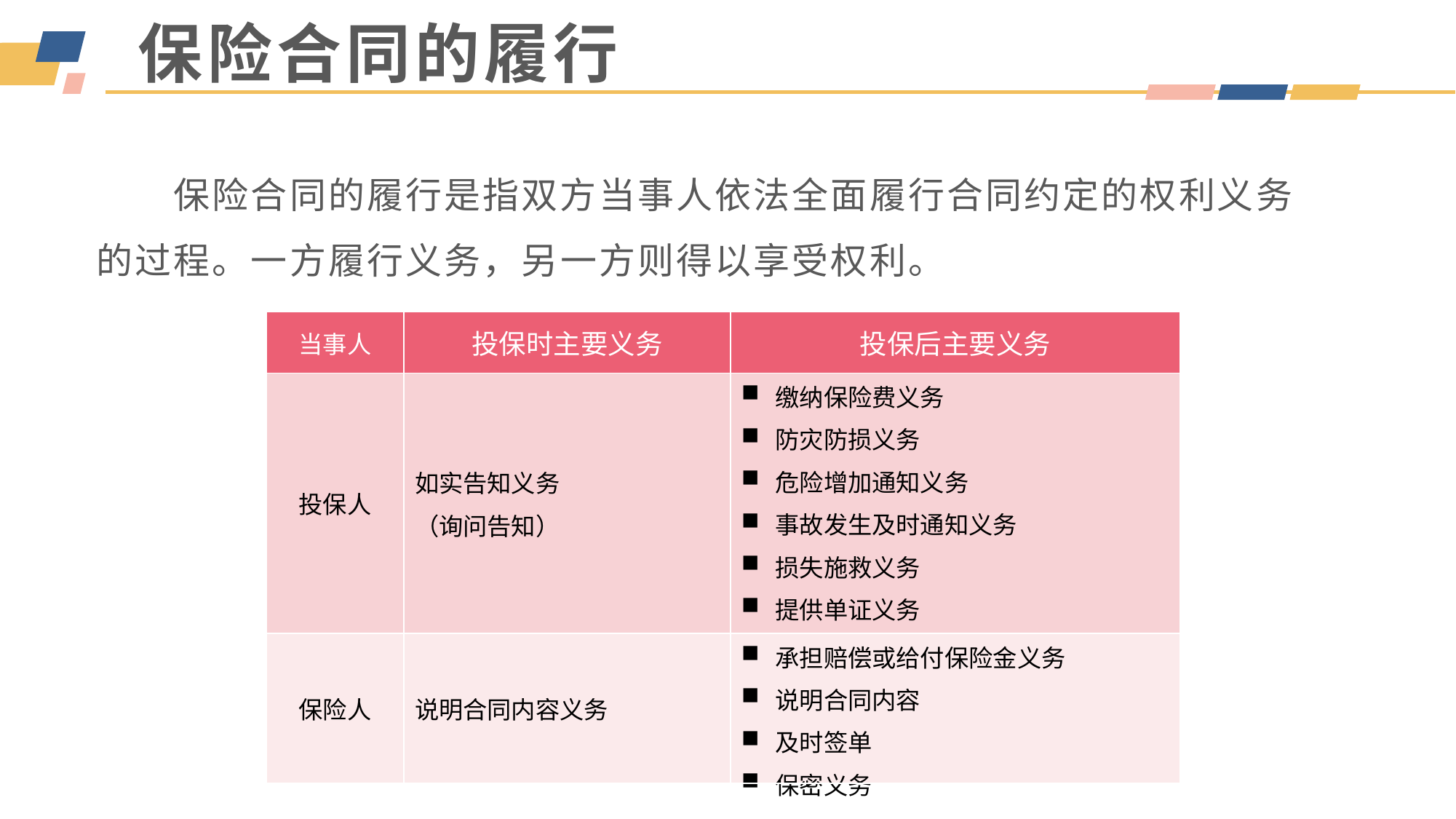

# 保险合同的履行

　　保险合同的履行是指双方当事人依法全面履行合同约定的权利义务的过程。一方履行义务，另一方则得以享受权利。
| 当事人 | 投保时主要义务 | 投保后主要义务 |
| --- | --- | --- |
| 投保人 | 如实告知义务 （询问告知） | 缴纳保险费义务 防灾防损义务 危险增加通知义务 事故发生及时通知义务 损失施救义务 提供单证义务 协助追偿义务 |
| 保险人 | 说明合同内容义务 | 承担赔偿或给付保险金义务 说明合同内容 及时签单 保密义务 |